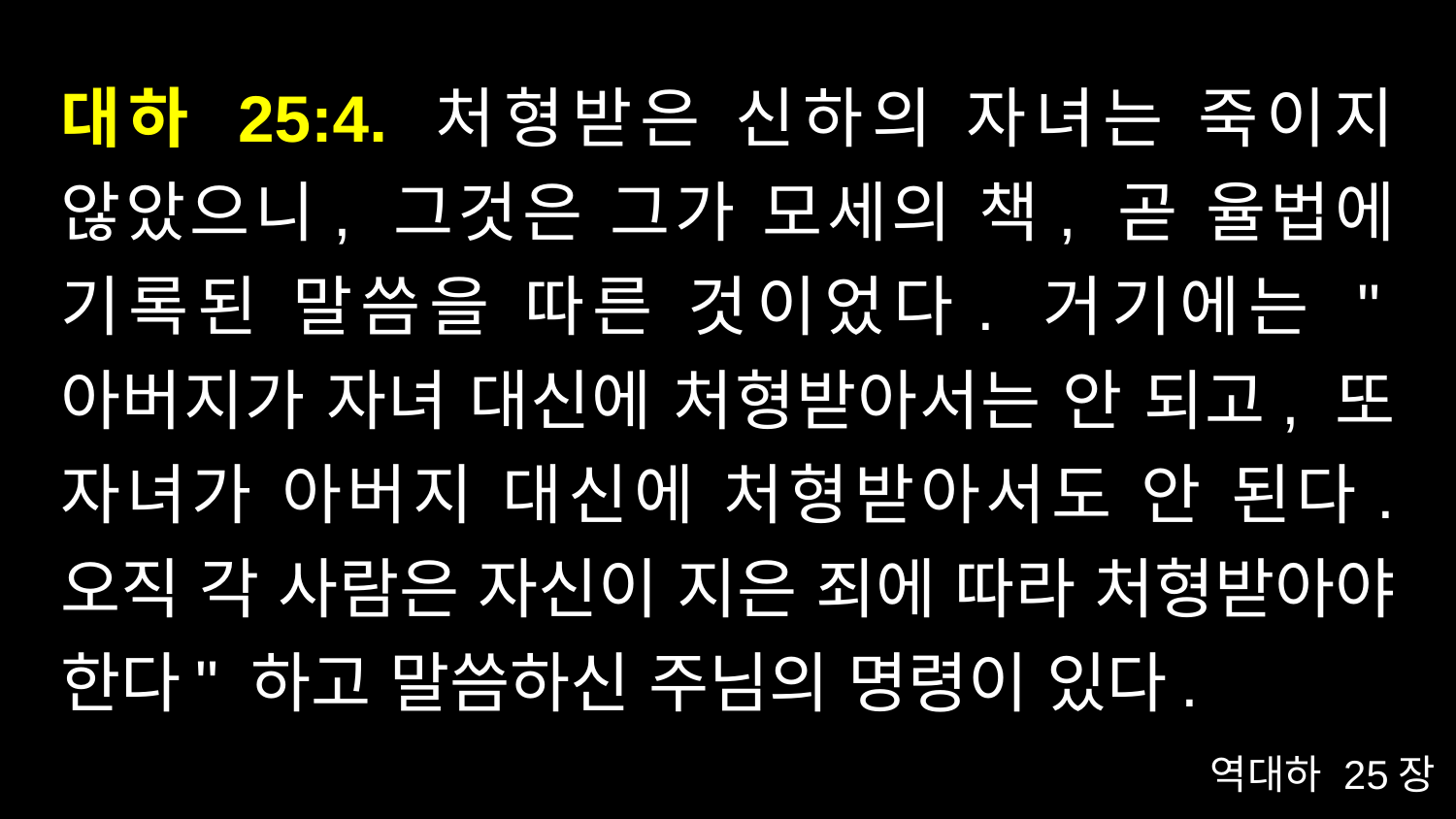

# 대하 25:4. 처형받은 신하의 자녀는 죽이지 않았으니, 그것은 그가 모세의 책, 곧 율법에 기록된 말씀을 따른 것이었다. 거기에는 "아버지가 자녀 대신에 처형받아서는 안 되고, 또 자녀가 아버지 대신에 처형받아서도 안 된다. 오직 각 사람은 자신이 지은 죄에 따라 처형받아야 한다" 하고 말씀하신 주님의 명령이 있다.
역대하 25장